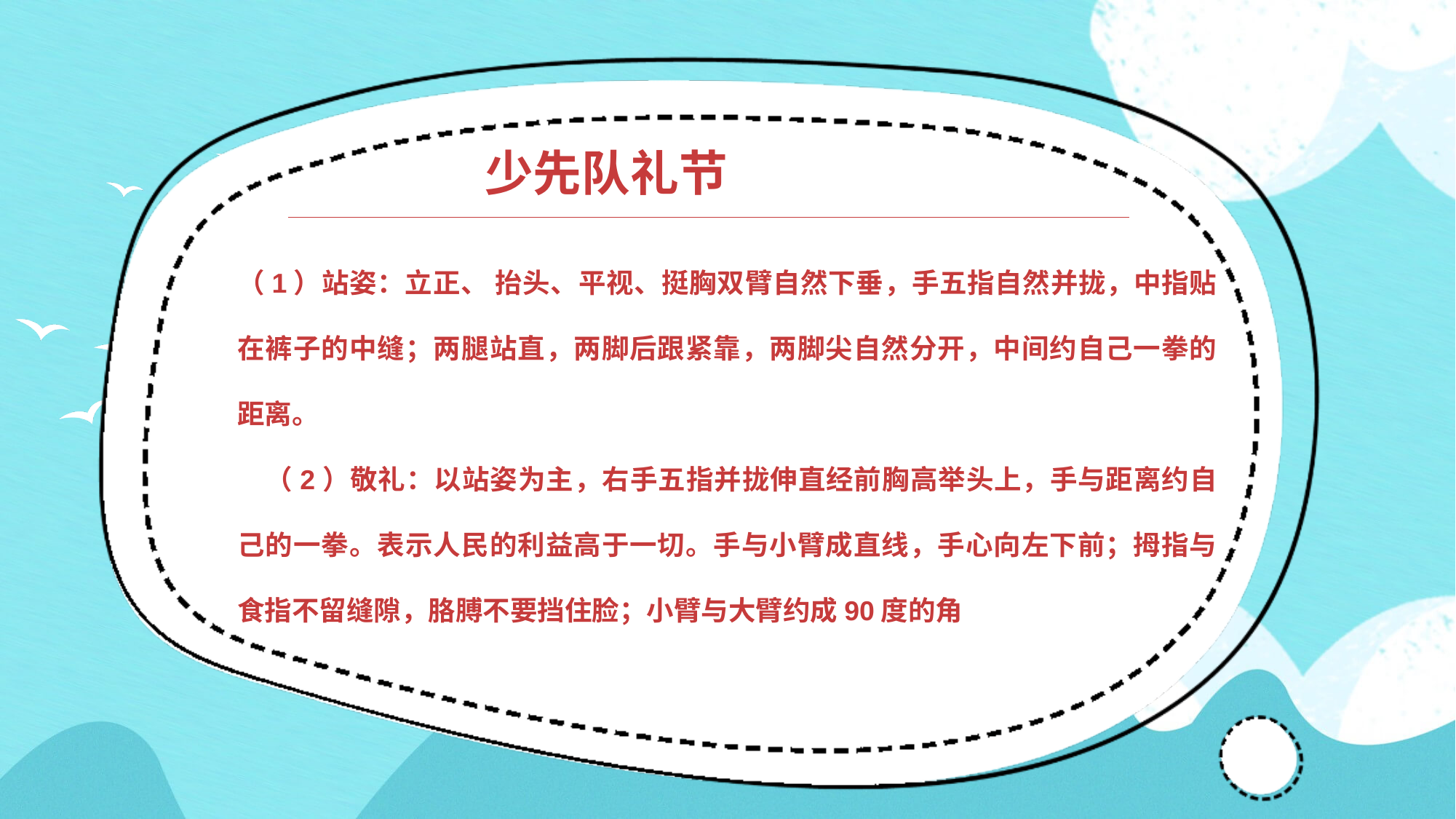

少先队礼节
（1）站姿：立正、 抬头、平视、挺胸双臂自然下垂，手五指自然并拢，中指贴在裤子的中缝；两腿站直，两脚后跟紧靠，两脚尖自然分开，中间约自己一拳的距离。
   （2）敬礼：以站姿为主，右手五指并拢伸直经前胸高举头上，手与距离约自己的一拳。表示人民的利益高于一切。手与小臂成直线，手心向左下前；拇指与食指不留缝隙，胳膊不要挡住脸；小臂与大臂约成90度的角